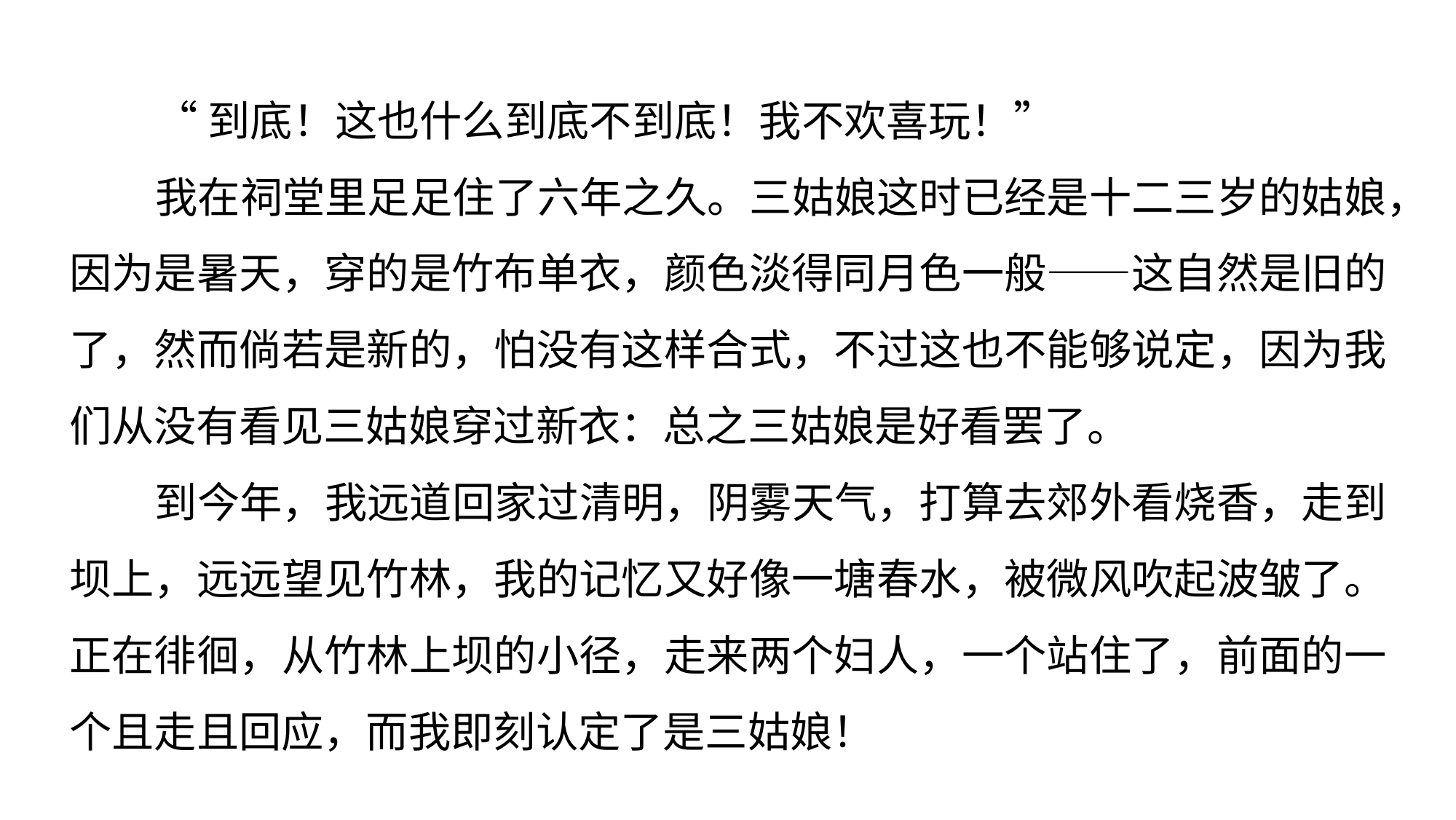

“到底！这也什么到底不到底！我不欢喜玩！”
我在祠堂里足足住了六年之久。三姑娘这时已经是十二三岁的姑娘，因为是暑天，穿的是竹布单衣，颜色淡得同月色一般——这自然是旧的了，然而倘若是新的，怕没有这样合式，不过这也不能够说定，因为我们从没有看见三姑娘穿过新衣：总之三姑娘是好看罢了。
到今年，我远道回家过清明，阴雾天气，打算去郊外看烧香，走到坝上，远远望见竹林，我的记忆又好像一塘春水，被微风吹起波皱了。正在徘徊，从竹林上坝的小径，走来两个妇人，一个站住了，前面的一个且走且回应，而我即刻认定了是三姑娘！